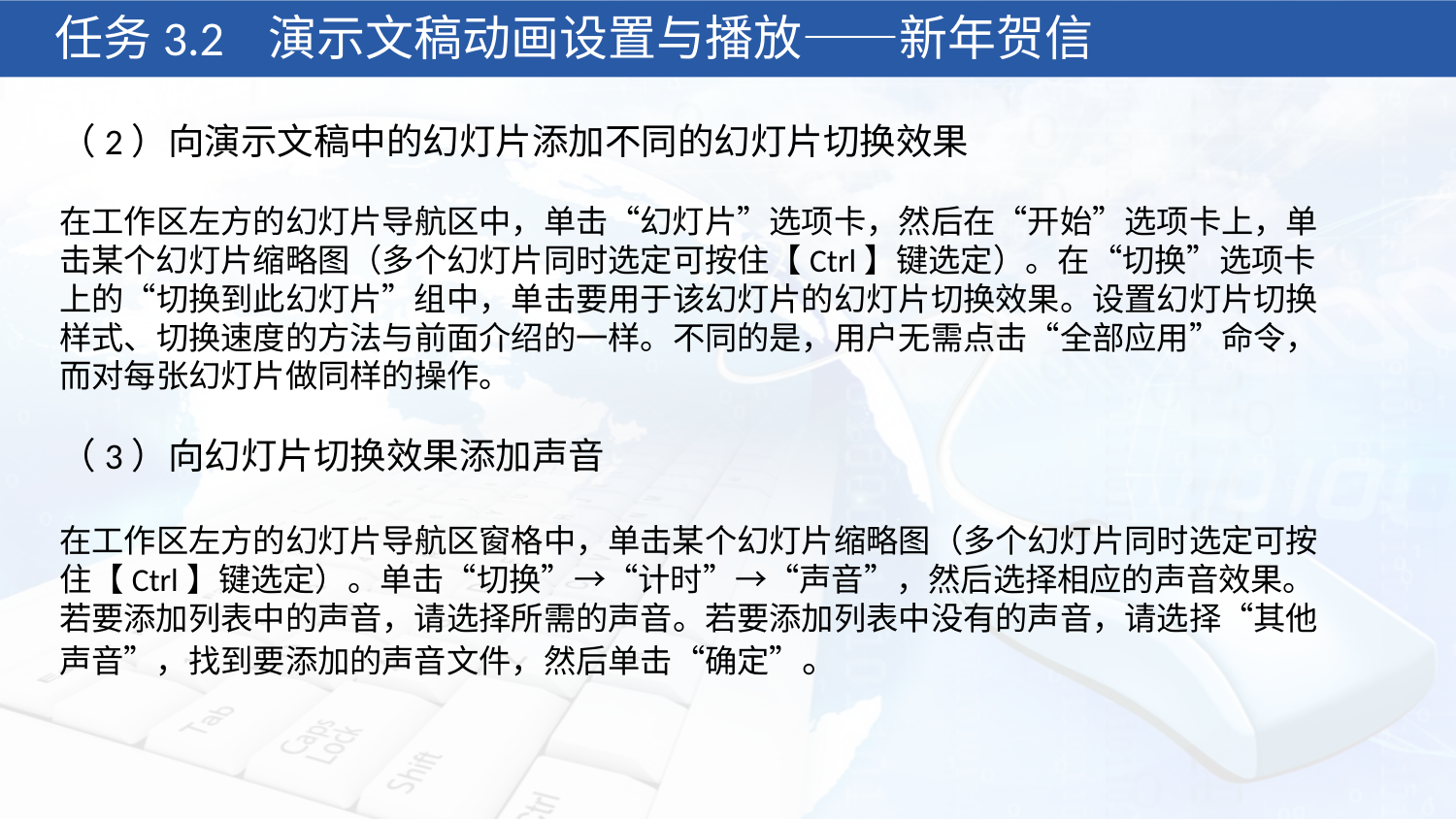

任务3.2   演示文稿动画设置与播放——新年贺信
（2）向演示文稿中的幻灯片添加不同的幻灯片切换效果

在工作区左方的幻灯片导航区中，单击“幻灯片”选项卡，然后在“开始”选项卡上，单击某个幻灯片缩略图（多个幻灯片同时选定可按住【Ctrl】键选定）。在“切换”选项卡上的“切换到此幻灯片”组中，单击要用于该幻灯片的幻灯片切换效果。设置幻灯片切换样式、切换速度的方法与前面介绍的一样。不同的是，用户无需点击“全部应用”命令，而对每张幻灯片做同样的操作。

（3）向幻灯片切换效果添加声音

在工作区左方的幻灯片导航区窗格中，单击某个幻灯片缩略图（多个幻灯片同时选定可按住【Ctrl】键选定）。单击“切换”→“计时”→“声音”，然后选择相应的声音效果。若要添加列表中的声音，请选择所需的声音。若要添加列表中没有的声音，请选择“其他声音”，找到要添加的声音文件，然后单击“确定”。